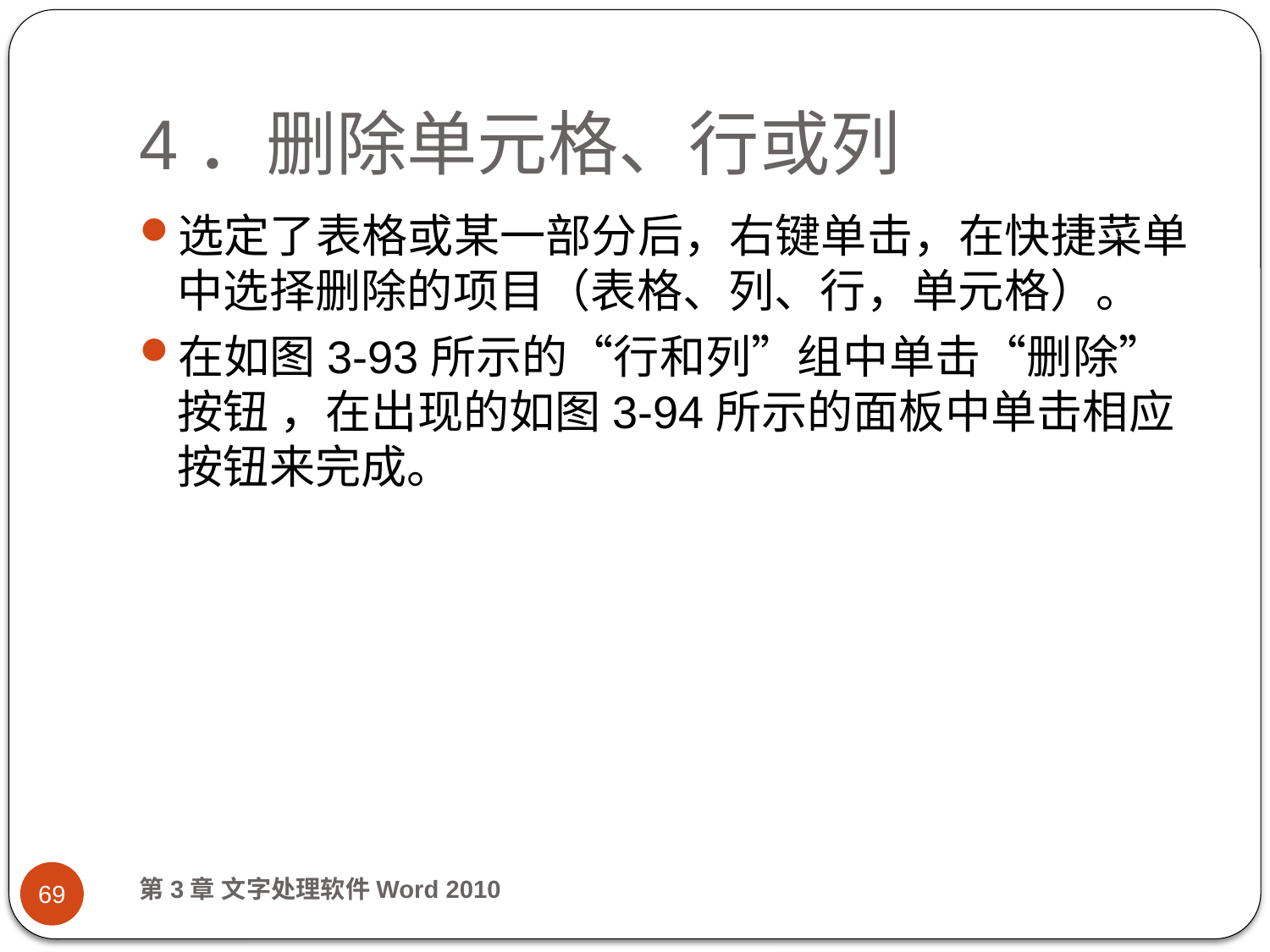

# 4．删除单元格、行或列
选定了表格或某一部分后，右键单击，在快捷菜单中选择删除的项目（表格、列、行，单元格）。
在如图3-93所示的“行和列”组中单击“删除”按钮 ，在出现的如图3-94所示的面板中单击相应按钮来完成。

第3章 文字处理软件Word 2010
69